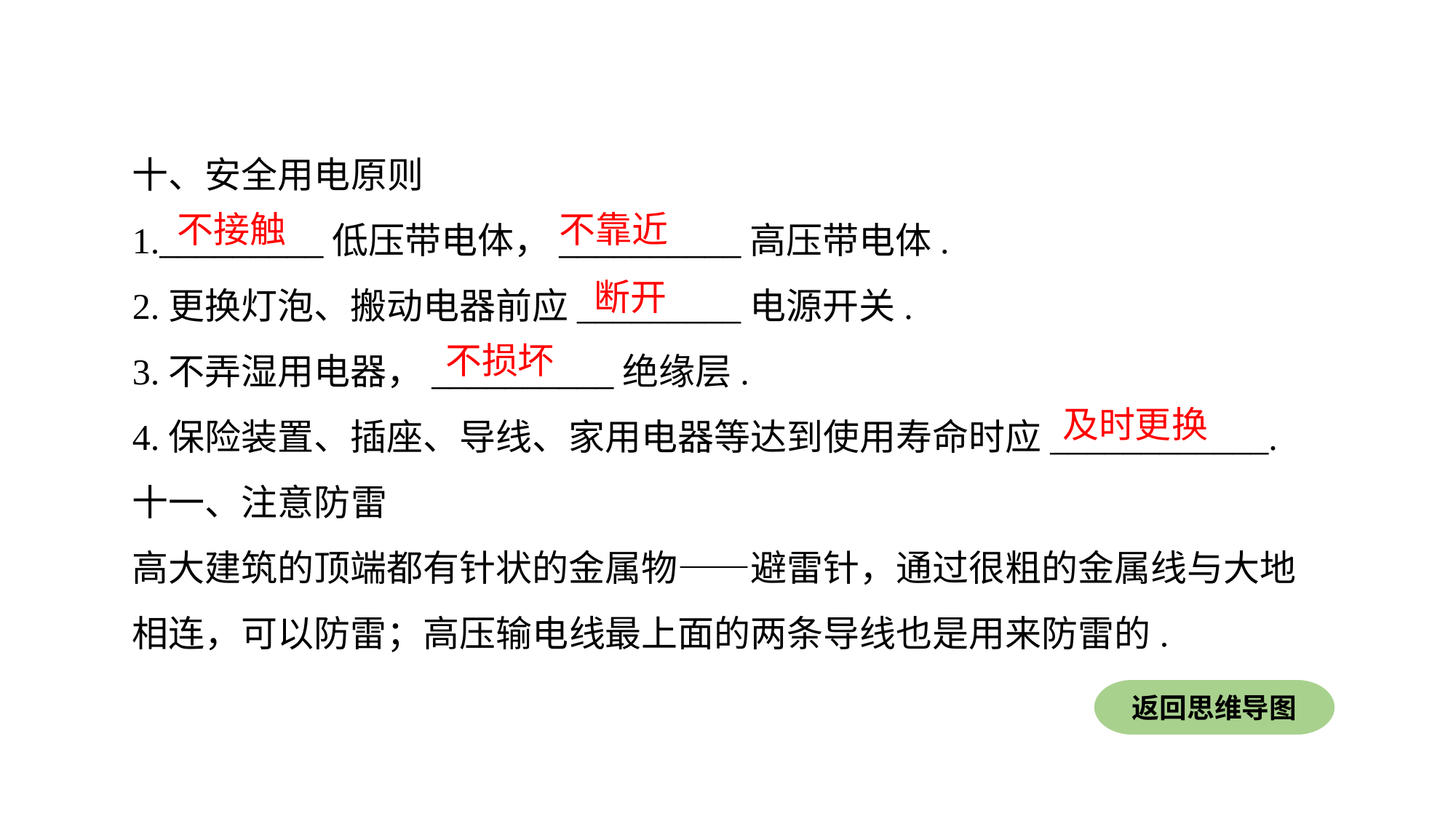

十、安全用电原则
1._________低压带电体，__________高压带电体.2.更换灯泡、搬动电器前应_________电源开关.3.不弄湿用电器，__________绝缘层.4.保险装置、插座、导线、家用电器等达到使用寿命时应____________.
十一、注意防雷高大建筑的顶端都有针状的金属物——避雷针，通过很粗的金属线与大地相连，可以防雷；高压输电线最上面的两条导线也是用来防雷的.
不接触
不靠近
断开
不损坏
及时更换
返回思维导图